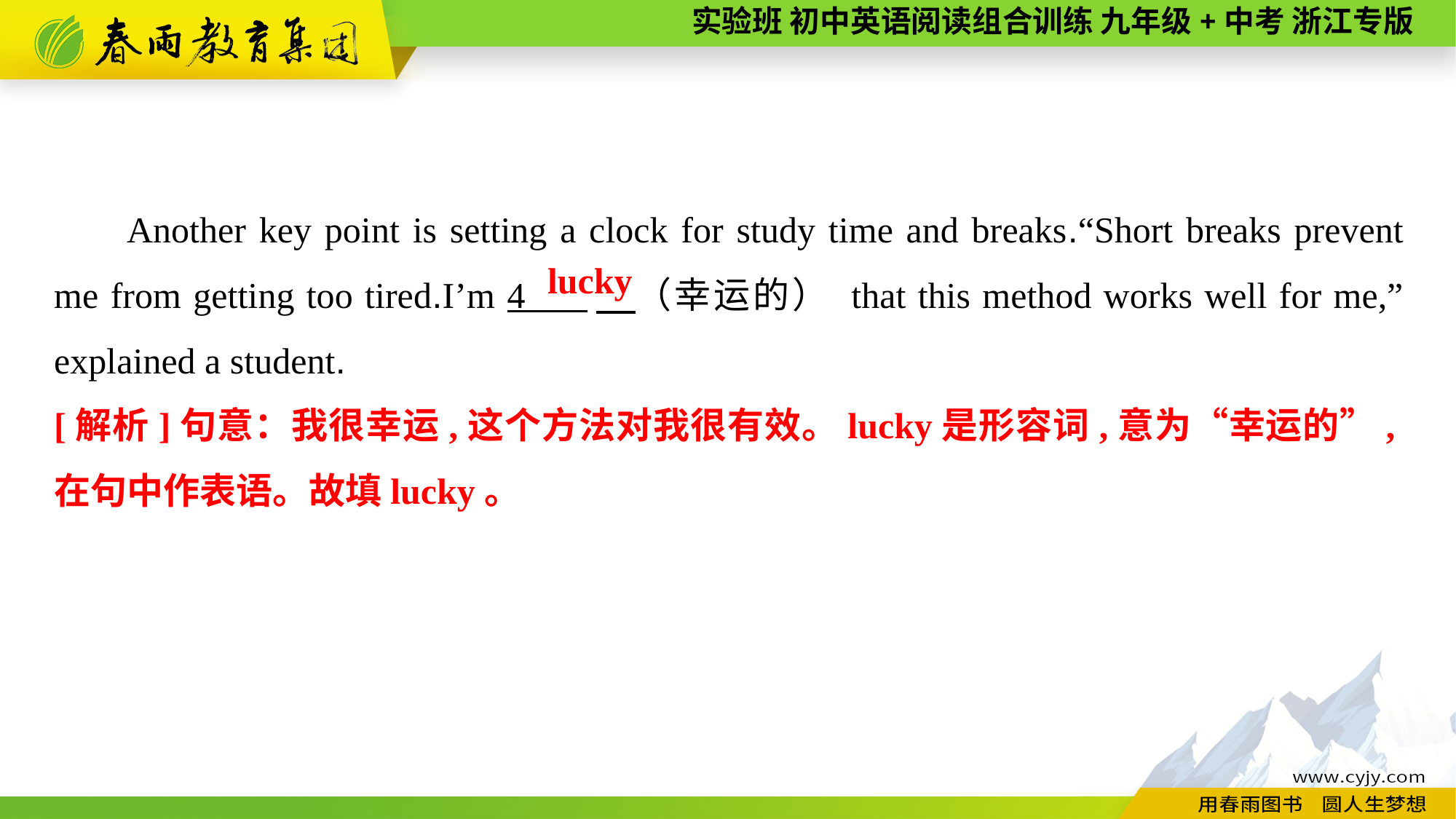

Another key point is setting a clock for study time and breaks.“Short breaks prevent me from getting too tired.I’m 4     　（幸运的） that this method works well for me,” explained a student.
lucky
[解析]句意：我很幸运,这个方法对我很有效。lucky是形容词,意为“幸运的”,在句中作表语。故填lucky。